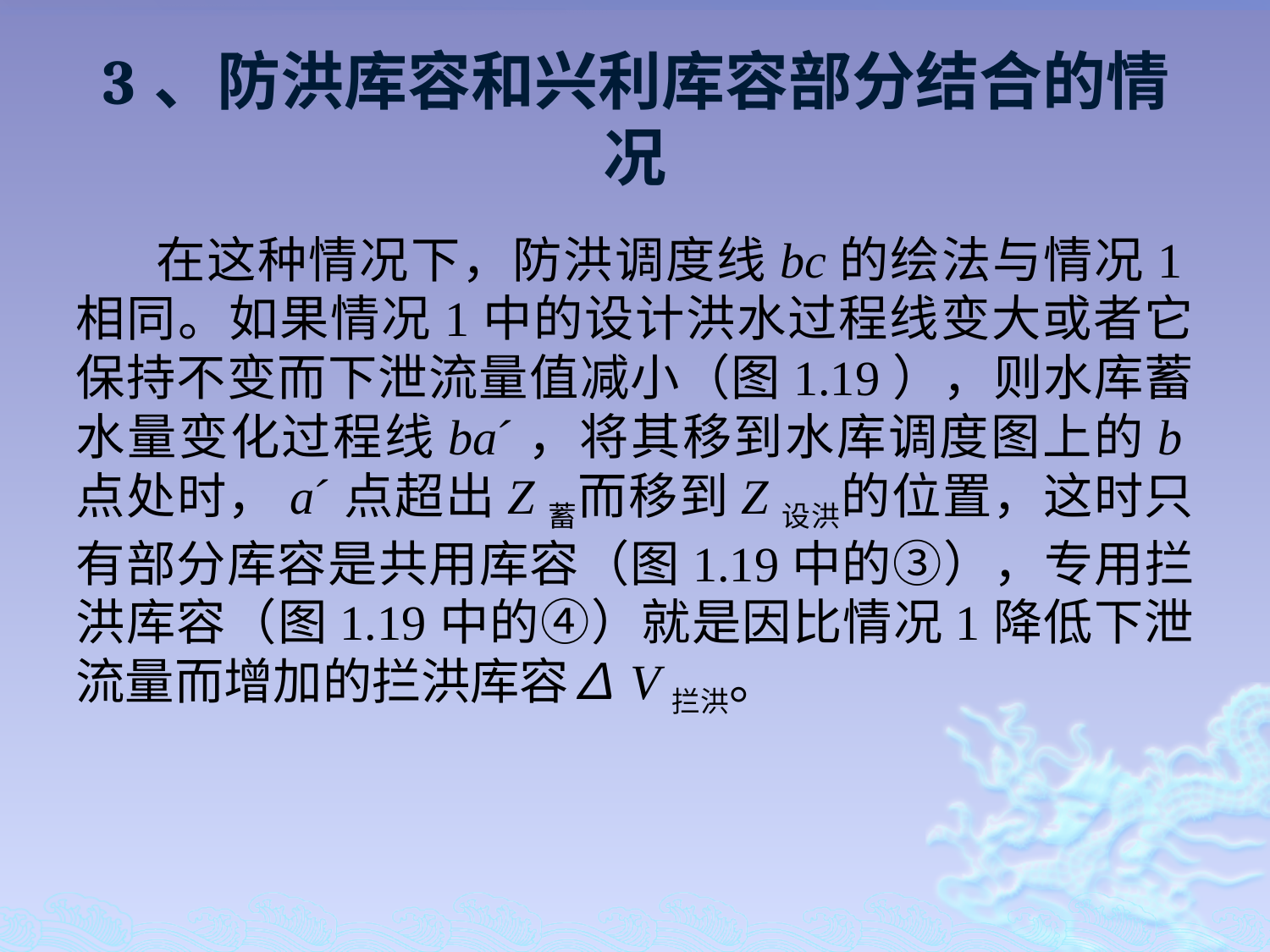

# 3、防洪库容和兴利库容部分结合的情况
在这种情况下，防洪调度线bc的绘法与情况1相同。如果情况1中的设计洪水过程线变大或者它保持不变而下泄流量值减小（图1.19），则水库蓄水量变化过程线baˊ，将其移到水库调度图上的b点处时，aˊ点超出Z蓄而移到Z设洪的位置，这时只有部分库容是共用库容（图1.19中的③），专用拦洪库容（图1.19中的④）就是因比情况1降低下泄流量而增加的拦洪库容∆V拦洪。